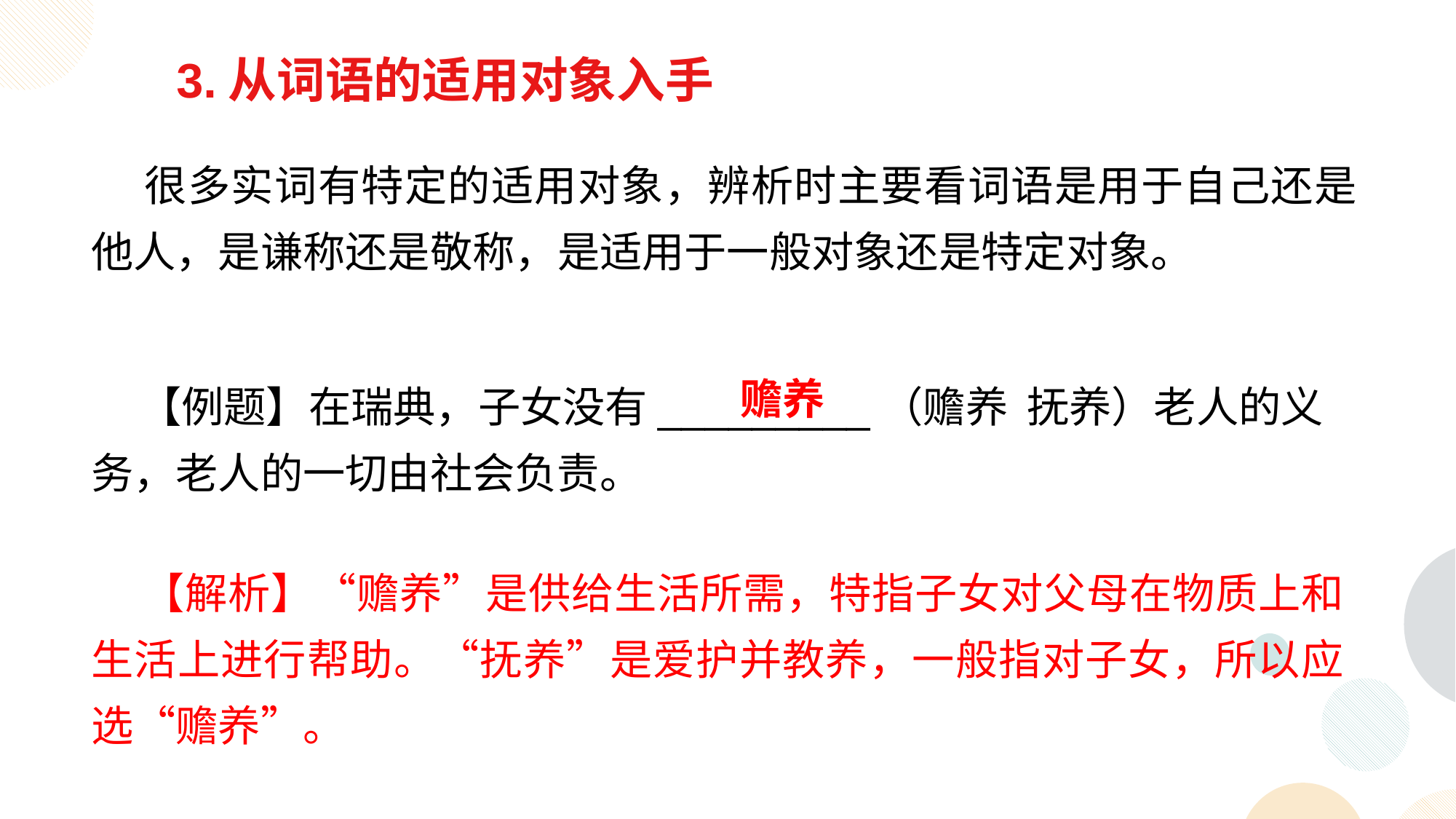

3.从词语的适用对象入手
    很多实词有特定的适用对象，辨析时主要看词语是用于自己还是他人，是谦称还是敬称，是适用于一般对象还是特定对象。

    【例题】在瑞典，子女没有_________（赡养  抚养）老人的义务，老人的一切由社会负责。
赡养

    【解析】“赡养”是供给生活所需，特指子女对父母在物质上和生活上进行帮助。“抚养”是爱护并教养，一般指对子女，所以应选“赡养”。